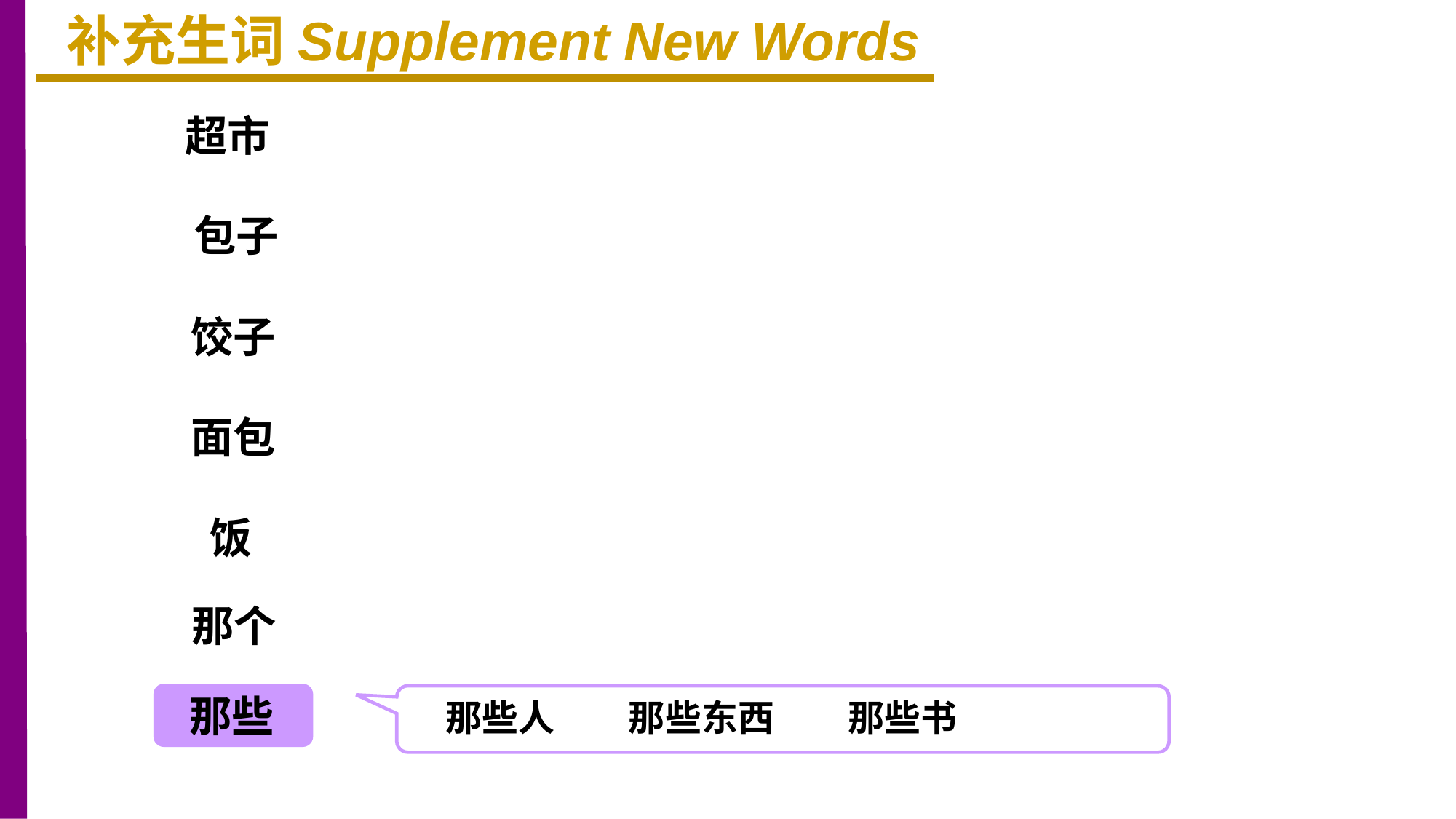

补充生词Supplement New Words
超市
包子
饺子
面包
饭
那个

那些

那些人         那些东西         那些书